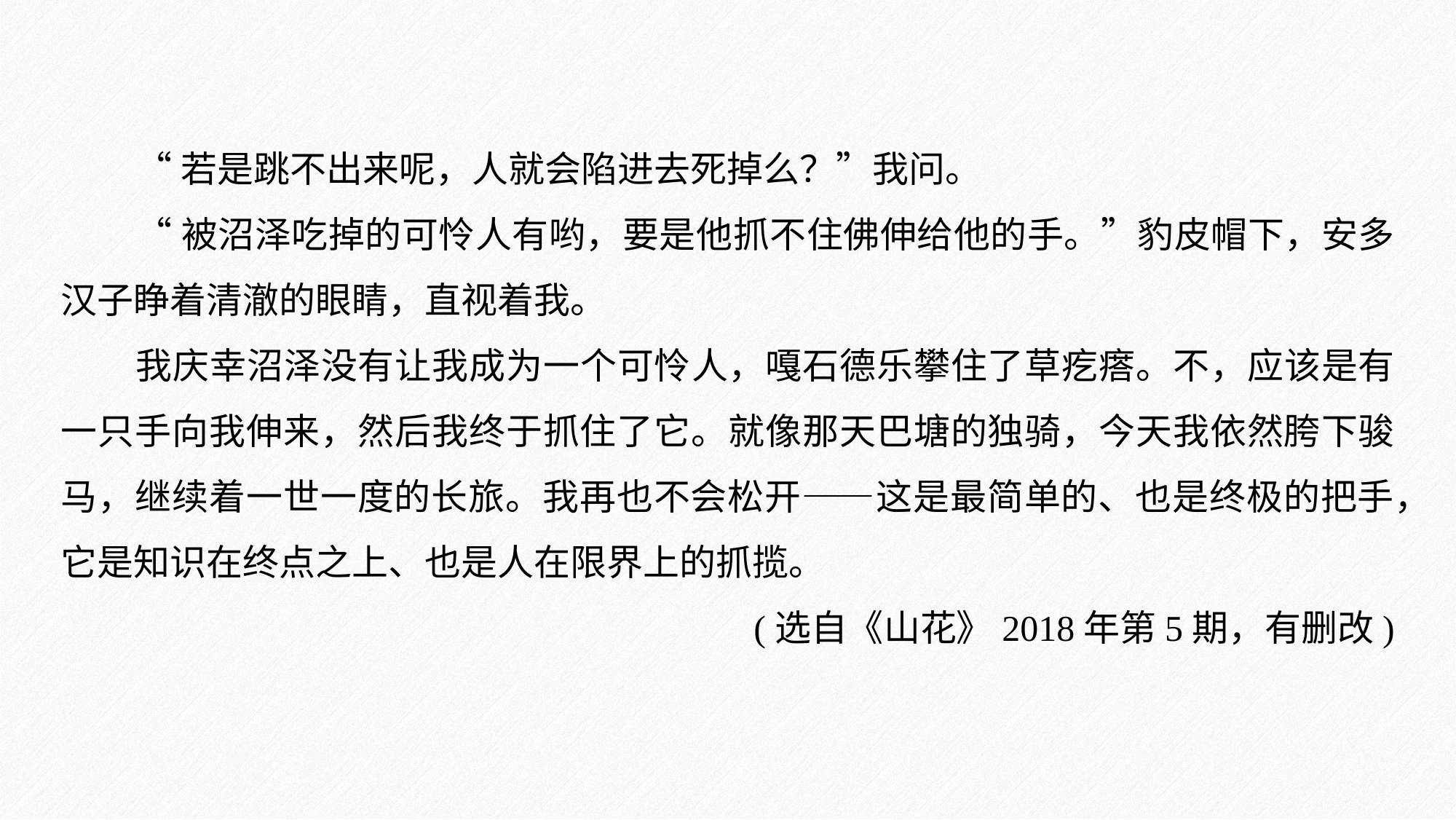

“若是跳不出来呢，人就会陷进去死掉么？”我问。
“被沼泽吃掉的可怜人有哟，要是他抓不住佛伸给他的手。”豹皮帽下，安多汉子睁着清澈的眼睛，直视着我。
我庆幸沼泽没有让我成为一个可怜人，嘎石德乐攀住了草疙瘩。不，应该是有一只手向我伸来，然后我终于抓住了它。就像那天巴塘的独骑，今天我依然胯下骏马，继续着一世一度的长旅。我再也不会松开——这是最简单的、也是终极的把手，它是知识在终点之上、也是人在限界上的抓揽。
(选自《山花》2018年第5期，有删改)